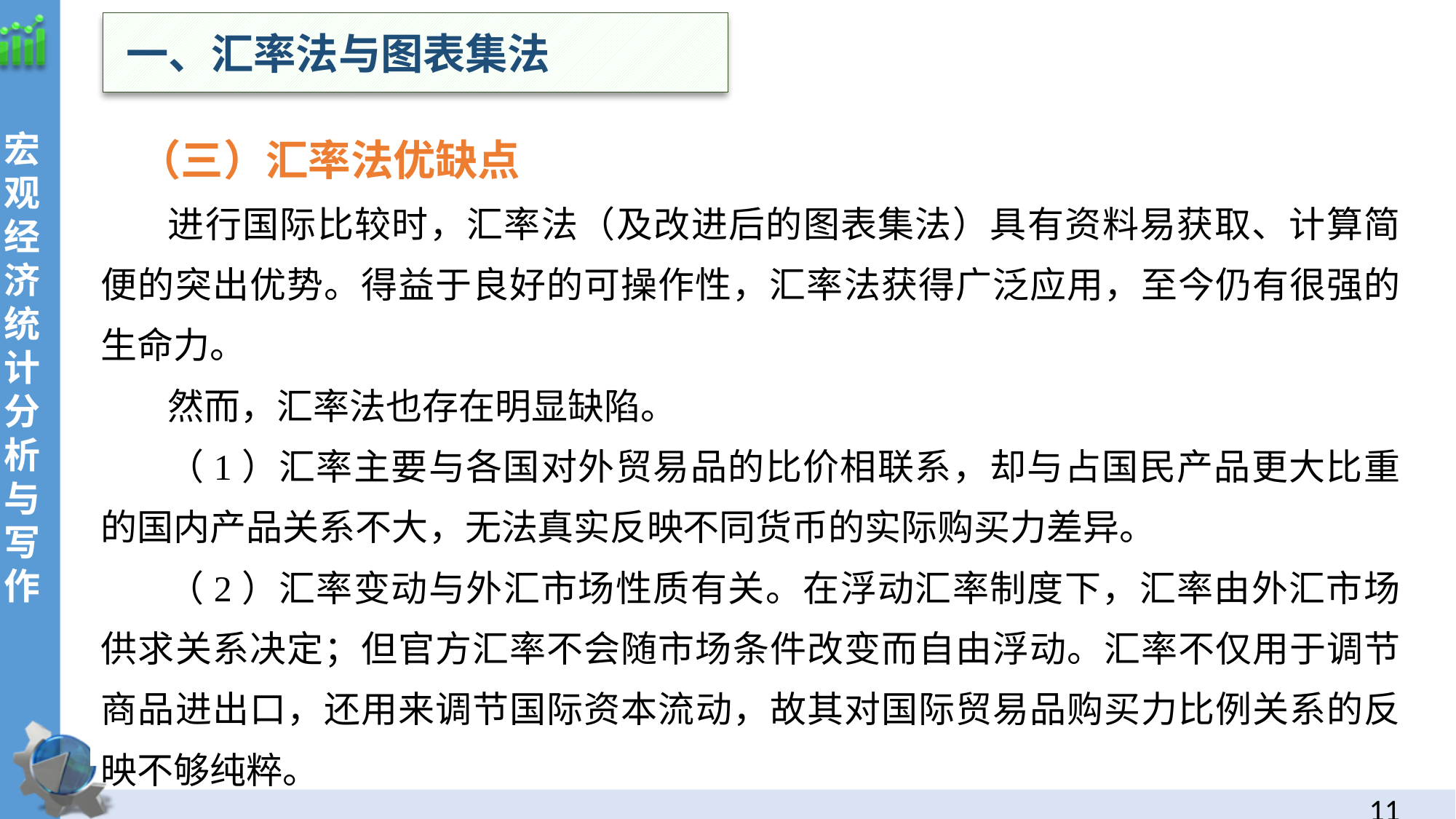

一、汇率法与图表集法
    （三）汇率法优缺点
进行国际比较时，汇率法（及改进后的图表集法）具有资料易获取、计算简便的突出优势。得益于良好的可操作性，汇率法获得广泛应用，至今仍有很强的生命力。
然而，汇率法也存在明显缺陷。
（1）汇率主要与各国对外贸易品的比价相联系，却与占国民产品更大比重的国内产品关系不大，无法真实反映不同货币的实际购买力差异。
（2）汇率变动与外汇市场性质有关。在浮动汇率制度下，汇率由外汇市场供求关系决定；但官方汇率不会随市场条件改变而自由浮动。汇率不仅用于调节商品进出口，还用来调节国际资本流动，故其对国际贸易品购买力比例关系的反映不够纯粹。

11